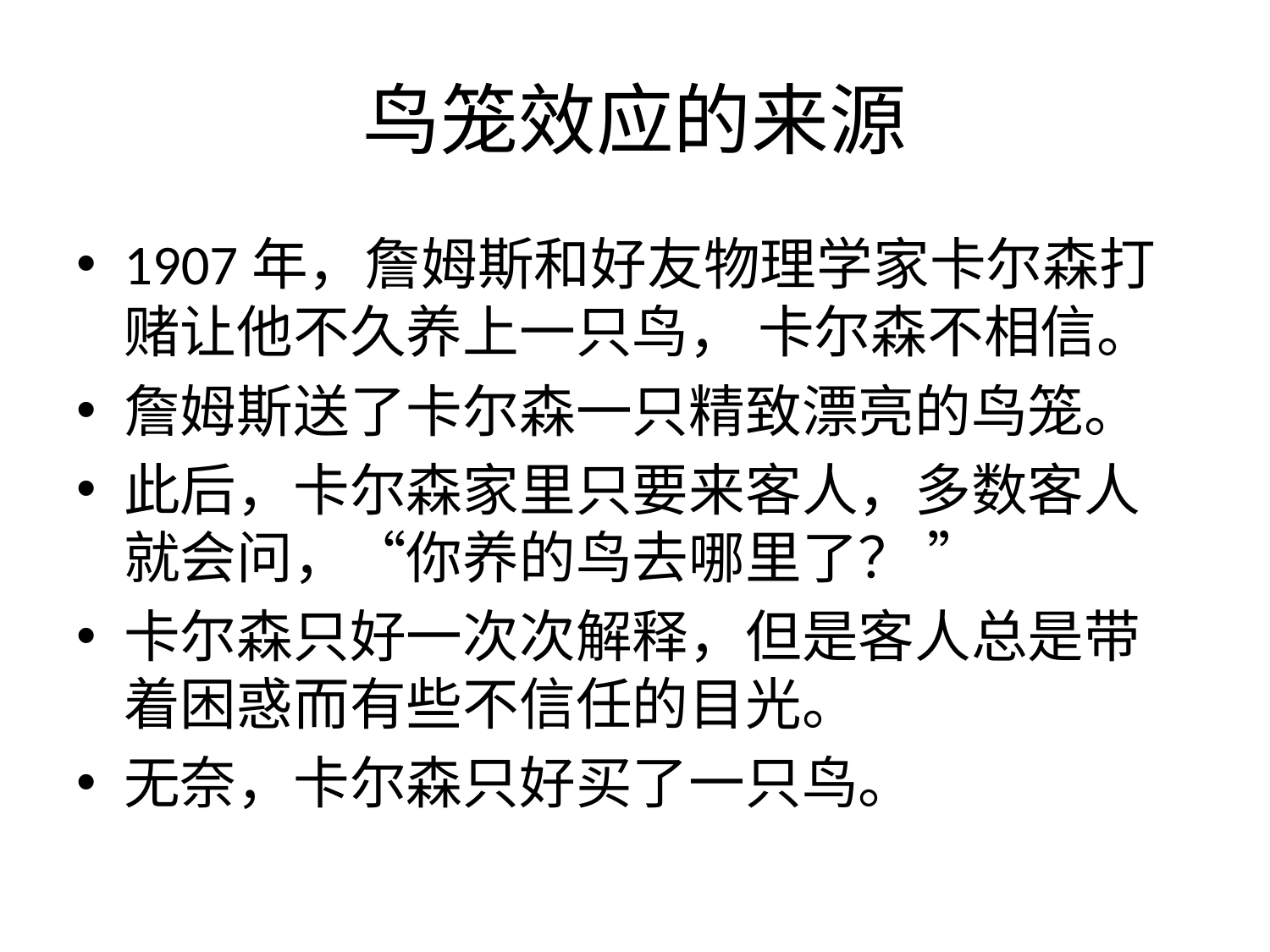

# 鸟笼效应的来源
1907年，詹姆斯和好友物理学家卡尔森打赌让他不久养上一只鸟， 卡尔森不相信。
詹姆斯送了卡尔森一只精致漂亮的鸟笼。
此后，卡尔森家里只要来客人，多数客人就会问，“你养的鸟去哪里了？ ”
卡尔森只好一次次解释，但是客人总是带着困惑而有些不信任的目光。
无奈，卡尔森只好买了一只鸟。